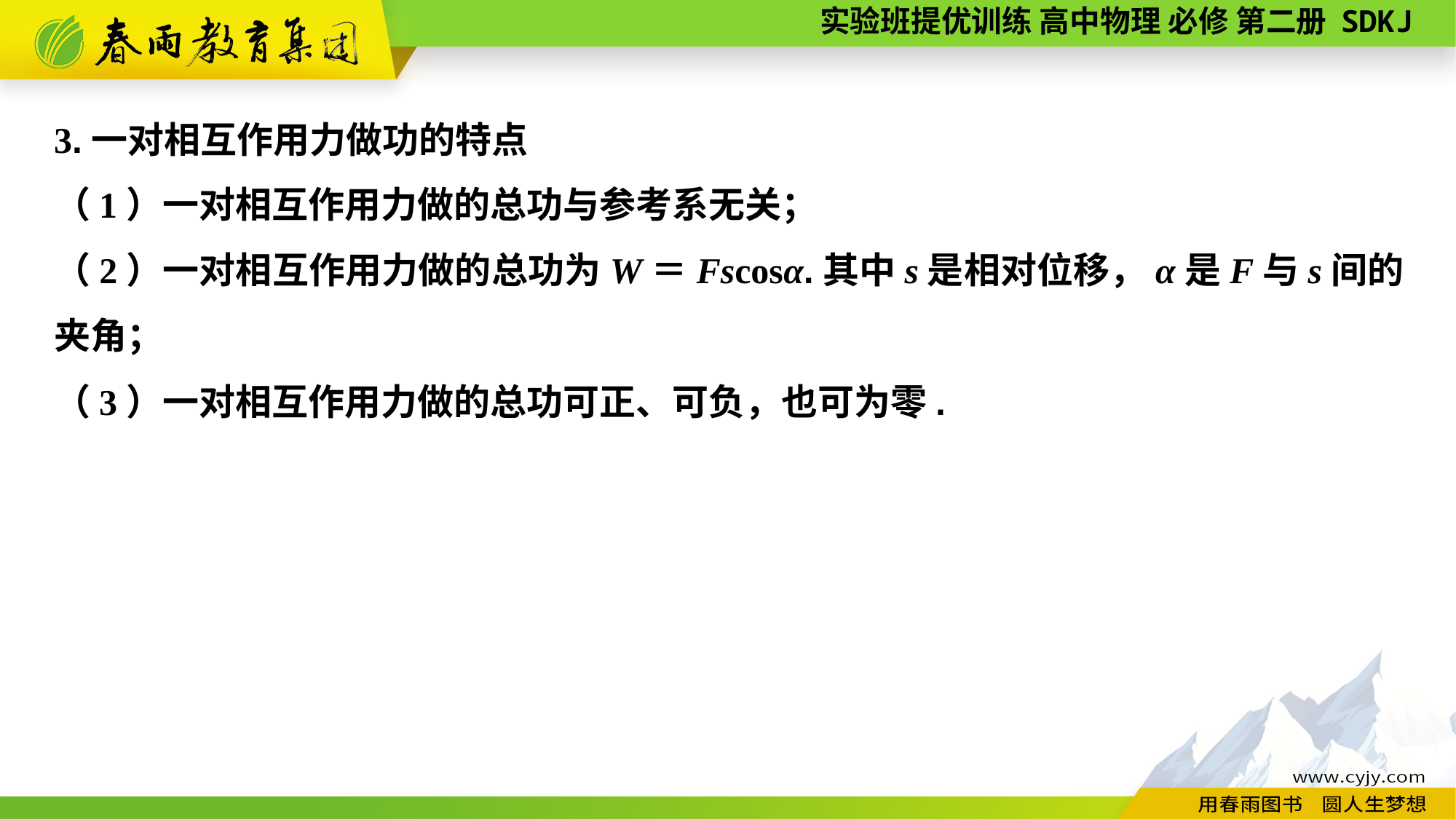

3.一对相互作用力做功的特点
（1）一对相互作用力做的总功与参考系无关；
（2）一对相互作用力做的总功为W＝Fscosα.其中s是相对位移，α是F与s间的夹角；
（3）一对相互作用力做的总功可正、可负，也可为零.